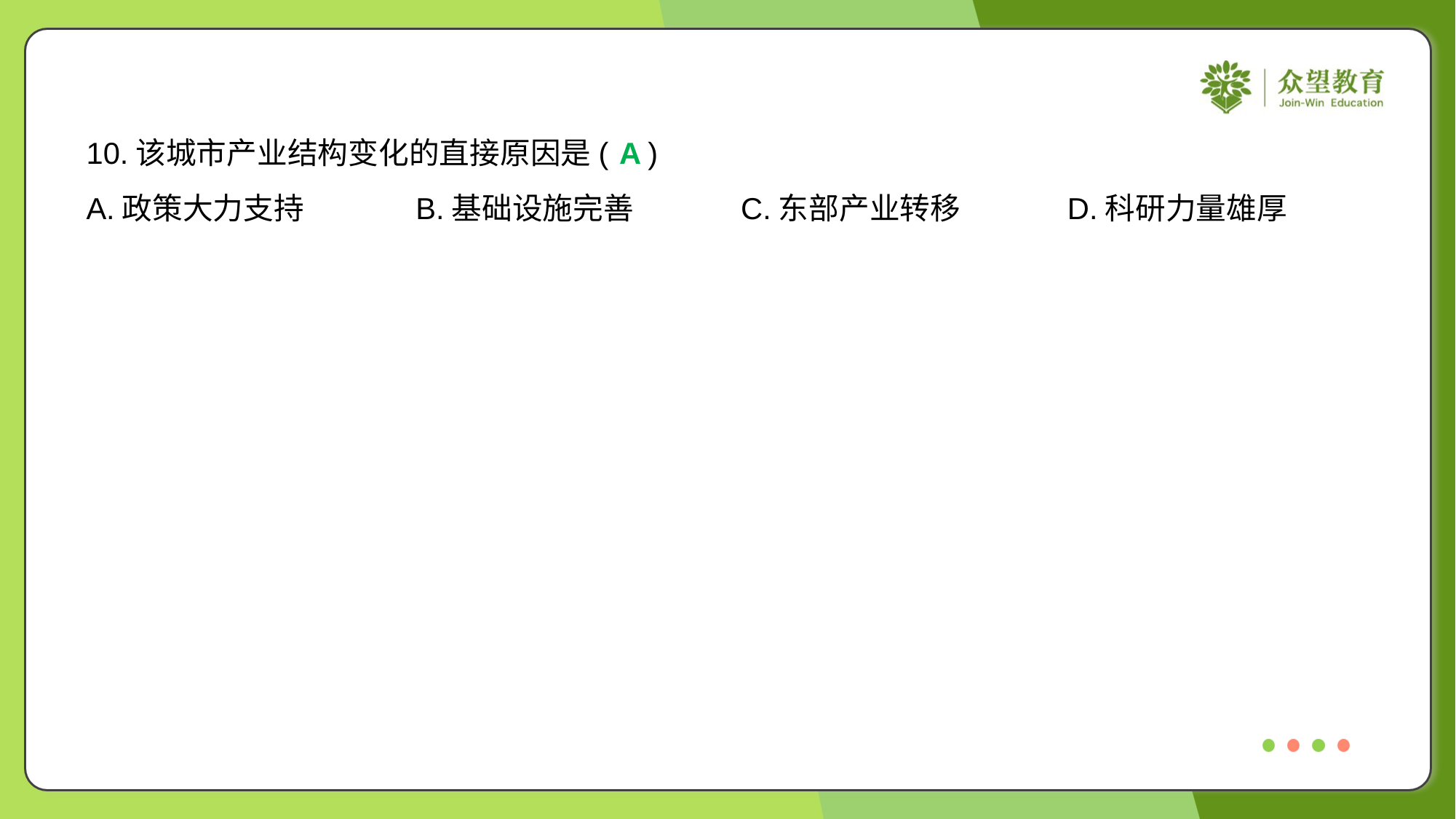

10.该城市产业结构变化的直接原因是(     )
A
A.政策大力支持	B.基础设施完善	C.东部产业转移	D.科研力量雄厚